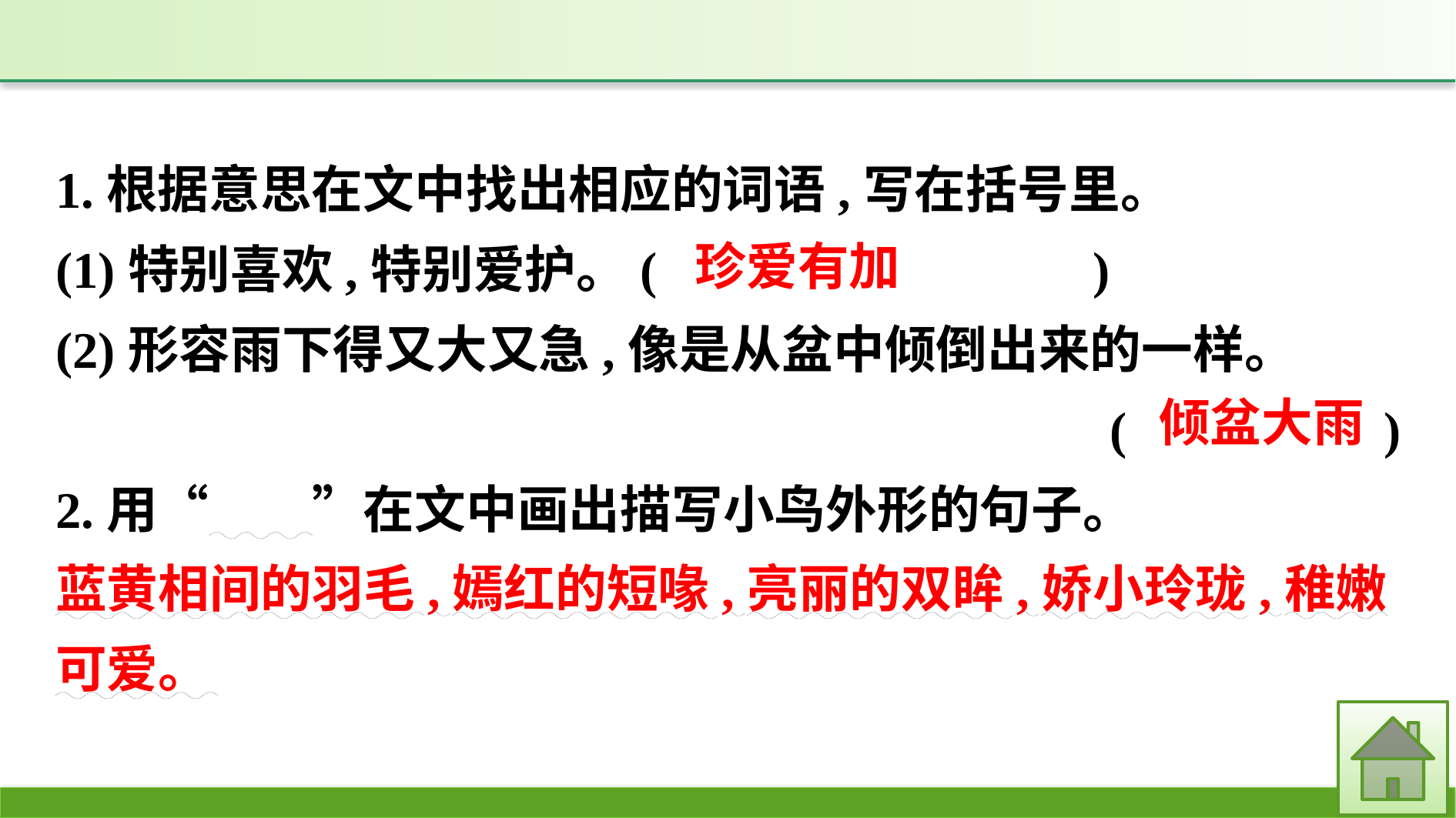

1.根据意思在文中找出相应的词语,写在括号里。
(1)特别喜欢,特别爱护。(　　　　　　　　)
(2)形容雨下得又大又急,像是从盆中倾倒出来的一样。
(　           　)
2.用“　　”在文中画出描写小鸟外形的句子。
蓝黄相间的羽毛,嫣红的短喙,亮丽的双眸,娇小玲珑,稚嫩可爱。
珍爱有加
倾盆大雨